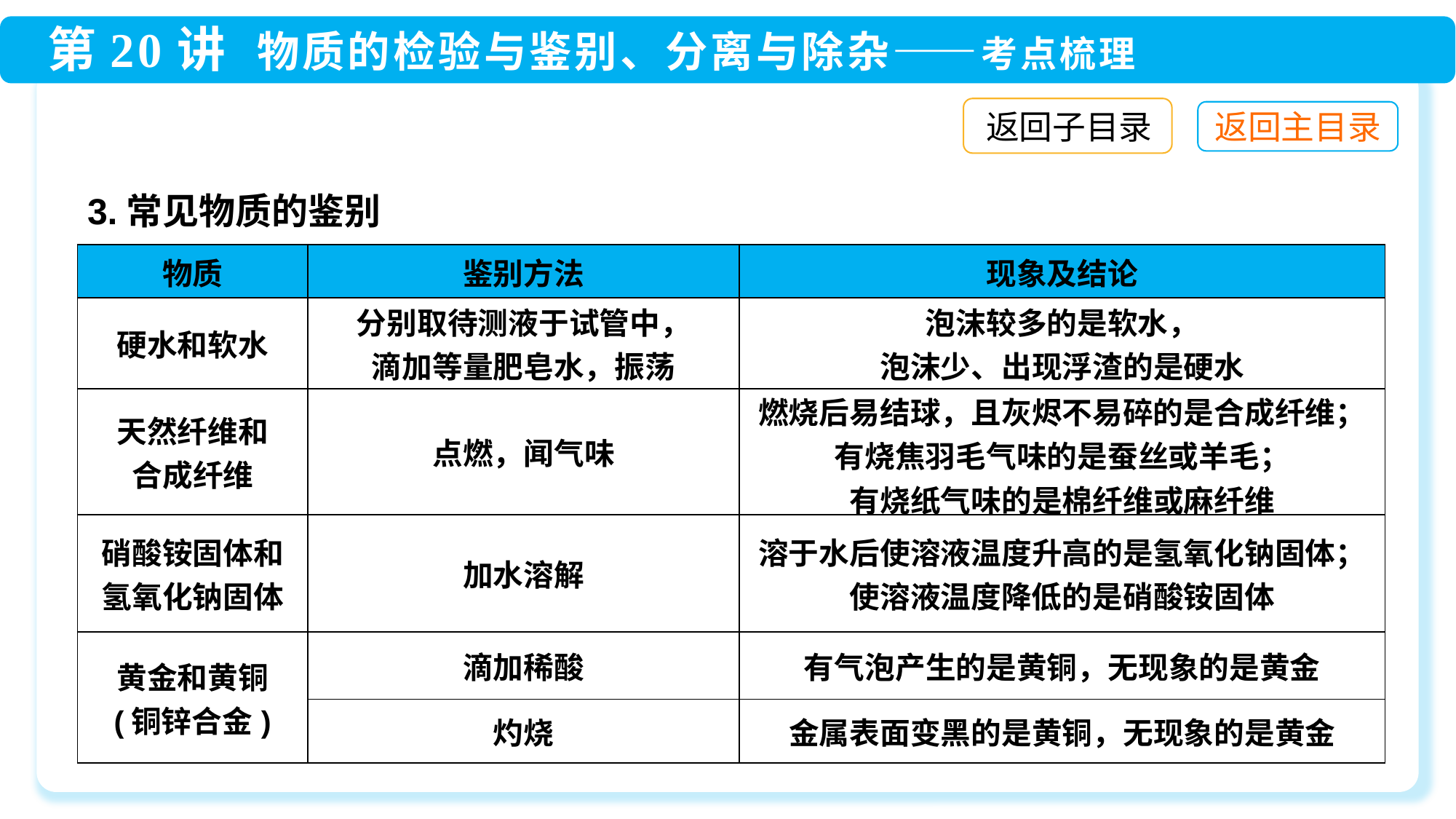

返回子目录
3.常见物质的鉴别
| 物质 | 鉴别方法 | 现象及结论 |
| --- | --- | --- |
| 硬水和软水 | 分别取待测液于试管中， 滴加等量肥皂水，振荡 | 泡沫较多的是软水， 泡沫少、出现浮渣的是硬水 |
| 天然纤维和 合成纤维 | 点燃，闻气味 | 燃烧后易结球，且灰烬不易碎的是合成纤维；有烧焦羽毛气味的是蚕丝或羊毛； 有烧纸气味的是棉纤维或麻纤维 |
| 硝酸铵固体和 氢氧化钠固体 | 加水溶解 | 溶于水后使溶液温度升高的是氢氧化钠固体；使溶液温度降低的是硝酸铵固体 |
| 黄金和黄铜 (铜锌合金) | 滴加稀酸 | 有气泡产生的是黄铜，无现象的是黄金 |
|  | 灼烧 | 金属表面变黑的是黄铜，无现象的是黄金 |